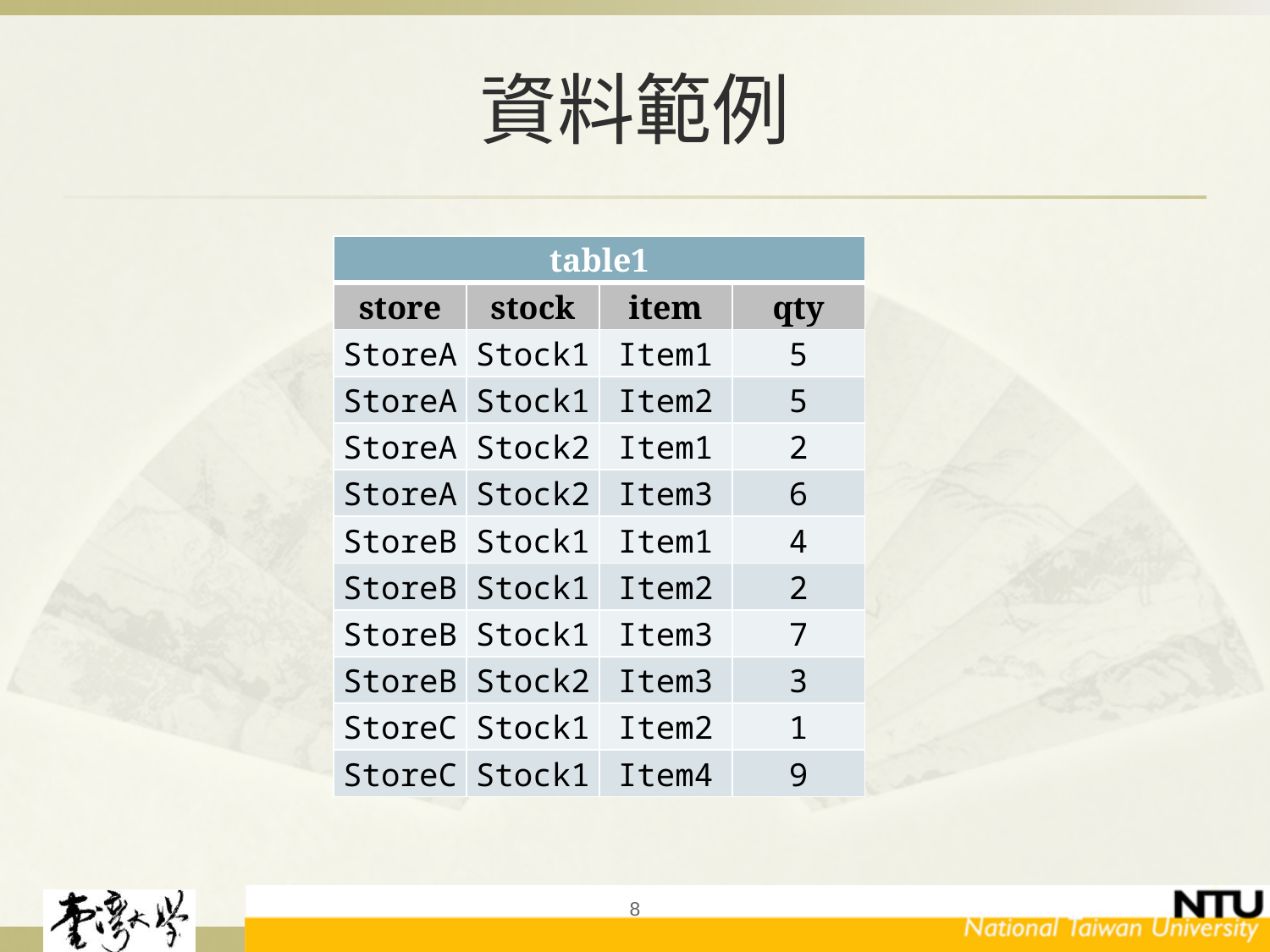

# 資料範例

| table1 |  |  |  |
| --- | --- | --- | --- |
| store | stock | item | qty |
| StoreA | Stock1 | Item1 | 5 |
| StoreA | Stock1 | Item2 | 5 |
| StoreA | Stock2 | Item1 | 2 |
| StoreA | Stock2 | Item3 | 6 |
| StoreB | Stock1 | Item1 | 4 |
| StoreB | Stock1 | Item2 | 2 |
| StoreB | Stock1 | Item3 | 7 |
| StoreB | Stock2 | Item3 | 3 |
| StoreC | Stock1 | Item2 | 1 |
| StoreC | Stock1 | Item4 | 9 |
8